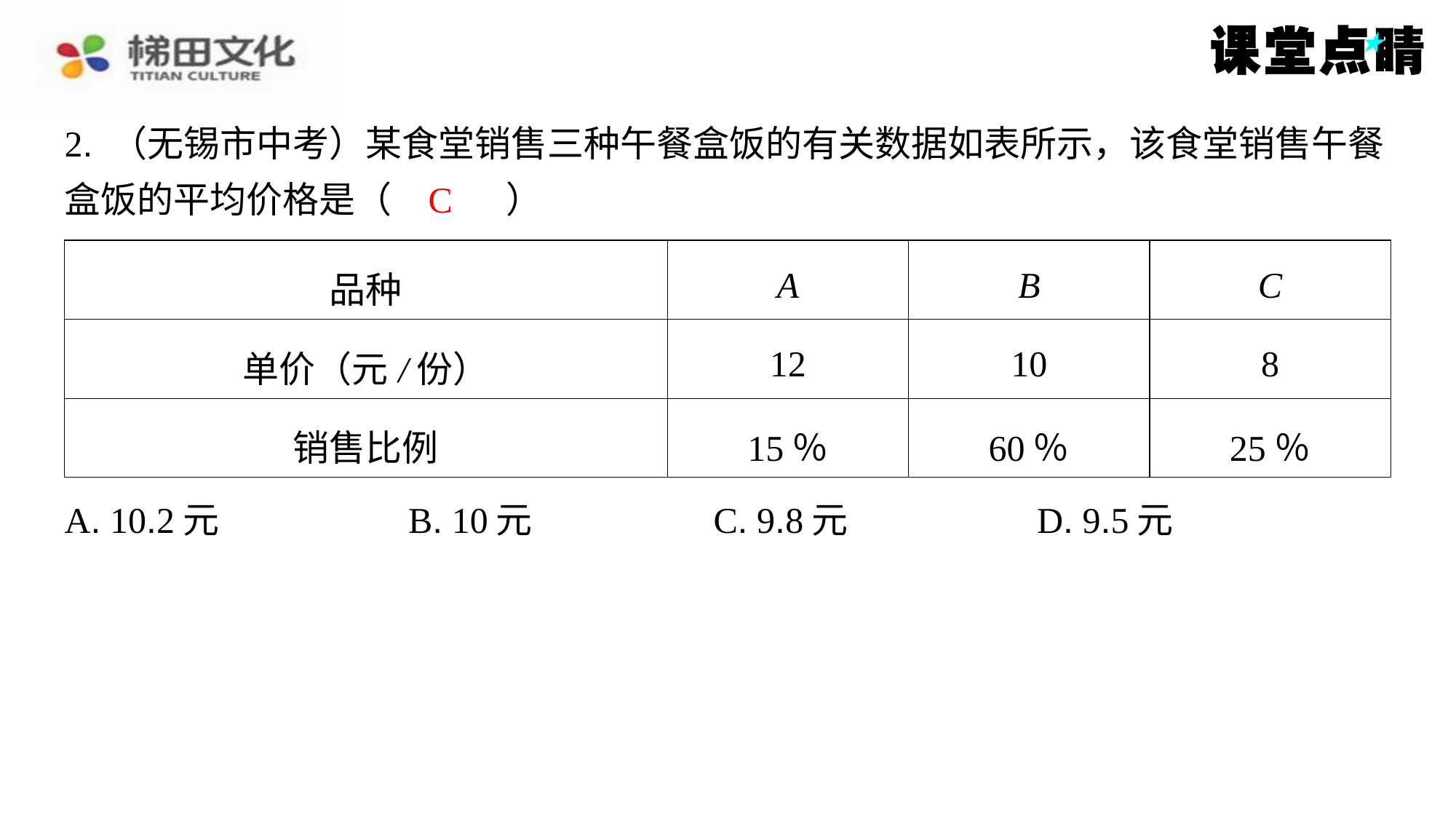

2. （无锡市中考）某食堂销售三种午餐盒饭的有关数据如表所示，该食堂销售午餐
盒饭的平均价格是（　C　）
C
| 品种 | A | B | C |
| --- | --- | --- | --- |
| 单价（元/份） | 12 | 10 | 8 |
| 销售比例 | 15％ | 60％ | 25％ |
| A. 10.2元 | B. 10元 | C. 9.8元 | D. 9.5元 |
| --- | --- | --- | --- |